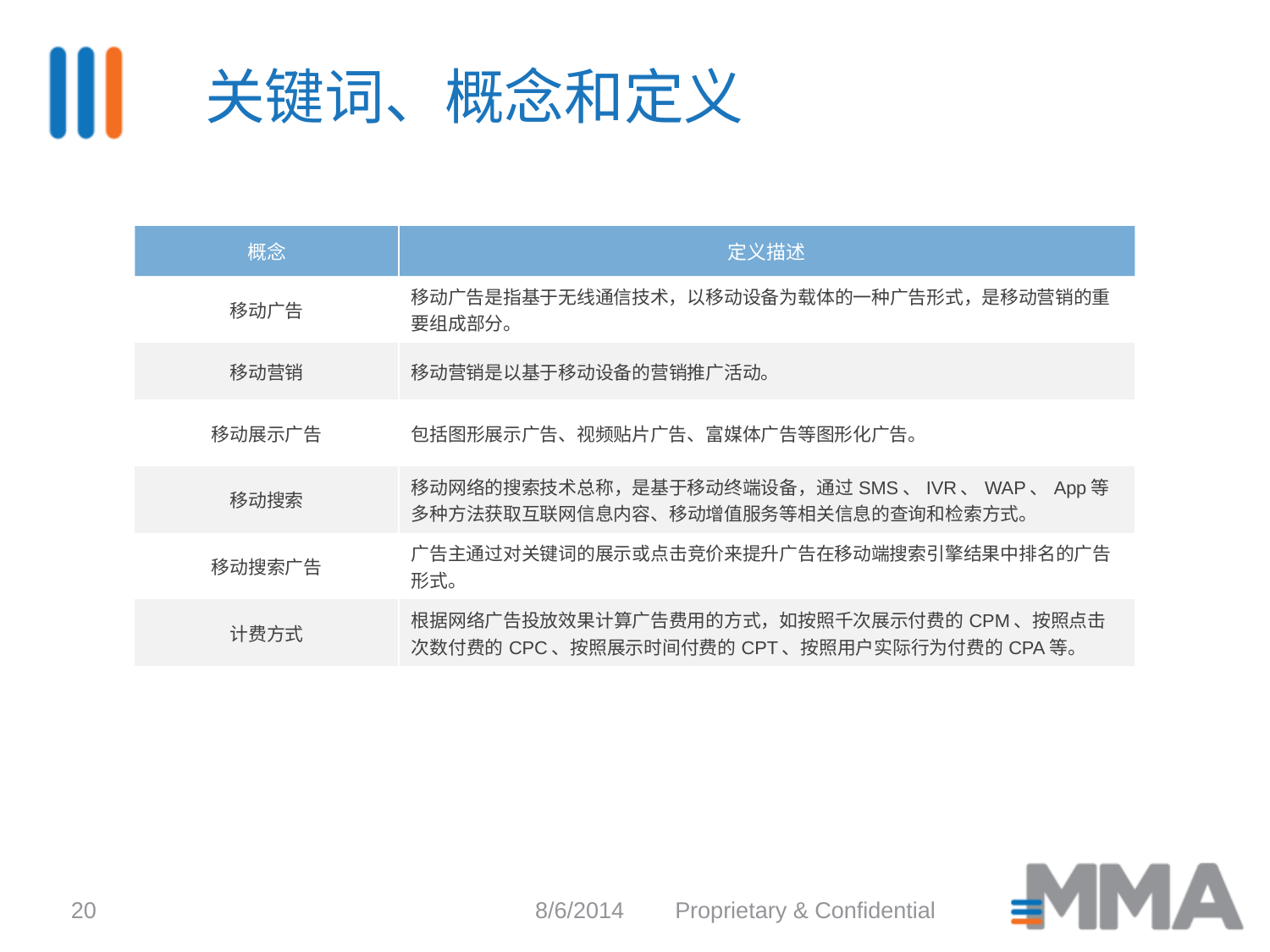

关键词、概念和定义

| 概念 | 定义描述 |
| --- | --- |
| 移动广告 | 移动广告是指基于无线通信技术，以移动设备为载体的一种广告形式，是移动营销的重要组成部分。 |
| 移动营销 | 移动营销是以基于移动设备的营销推广活动。 |
| 移动展示广告 | 包括图形展示广告、视频贴片广告、富媒体广告等图形化广告。 |
| 移动搜索 | 移动网络的搜索技术总称，是基于移动终端设备，通过SMS、IVR、WAP、App等多种方法获取互联网信息内容、移动增值服务等相关信息的查询和检索方式。 |
| 移动搜索广告 | 广告主通过对关键词的展示或点击竞价来提升广告在移动端搜索引擎结果中排名的广告形式。 |
| 计费方式 | 根据网络广告投放效果计算广告费用的方式，如按照千次展示付费的CPM、按照点击次数付费的CPC、按照展示时间付费的CPT、按照用户实际行为付费的CPA等。 |

20
8/6/2014
Proprietary & Confidential